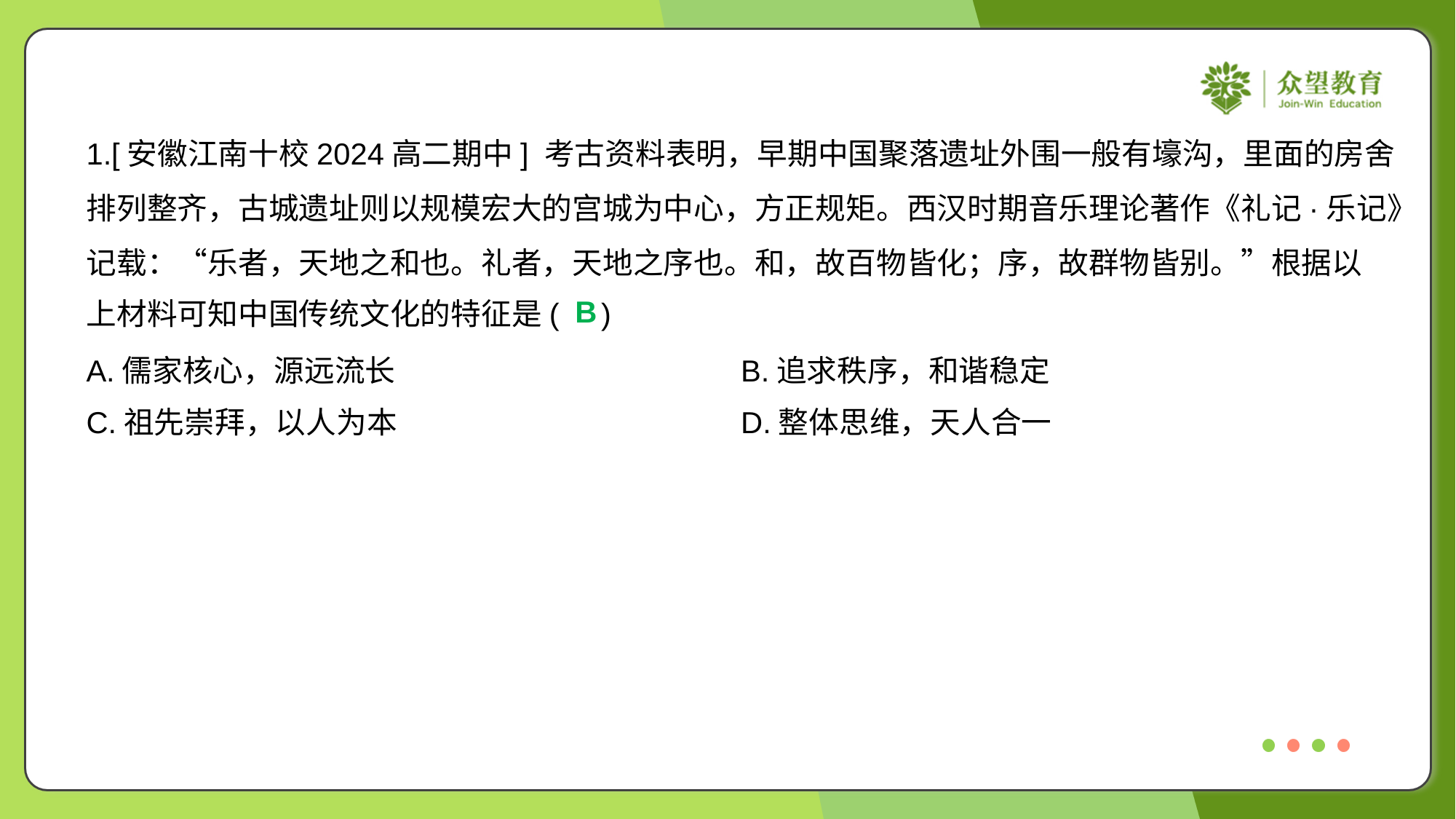

1.[安徽江南十校2024高二期中] 考古资料表明，早期中国聚落遗址外围一般有壕沟，里面的房舍
排列整齐，古城遗址则以规模宏大的宫城为中心，方正规矩。西汉时期音乐理论著作《礼记·乐记》
记载：“乐者，天地之和也。礼者，天地之序也。和，故百物皆化；序，故群物皆别。”根据以
上材料可知中国传统文化的特征是(     )
B
A.儒家核心，源远流长	B.追求秩序，和谐稳定
C.祖先崇拜，以人为本	D.整体思维，天人合一